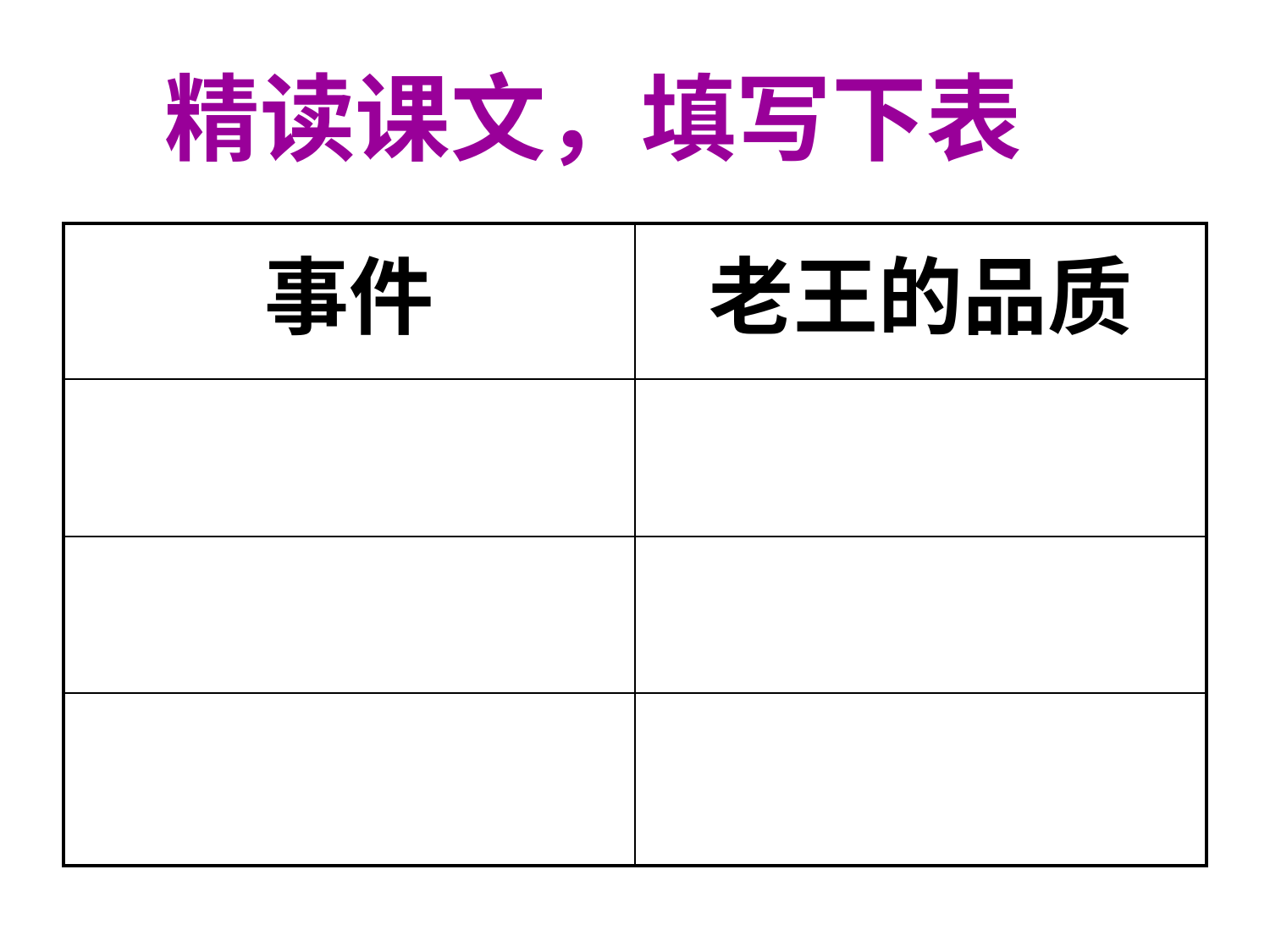

# 精读课文，填写下表
| 事件 | 老王的品质 |
| --- | --- |
|  |  |
|  |  |
|  |  |